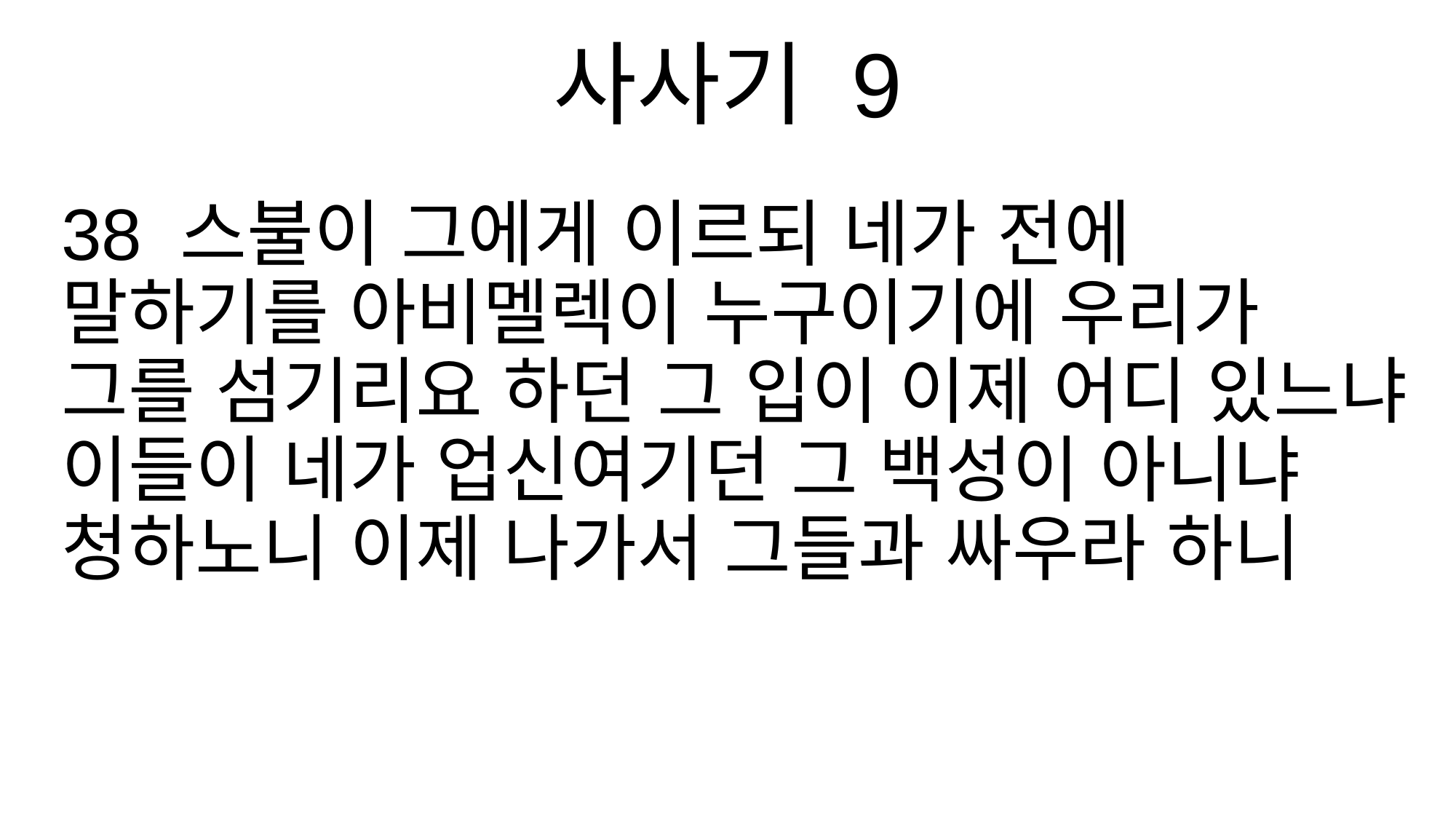

사사기 9
38 스불이 그에게 이르되 네가 전에 말하기를 아비멜렉이 누구이기에 우리가 그를 섬기리요 하던 그 입이 이제 어디 있느냐 이들이 네가 업신여기던 그 백성이 아니냐 청하노니 이제 나가서 그들과 싸우라 하니